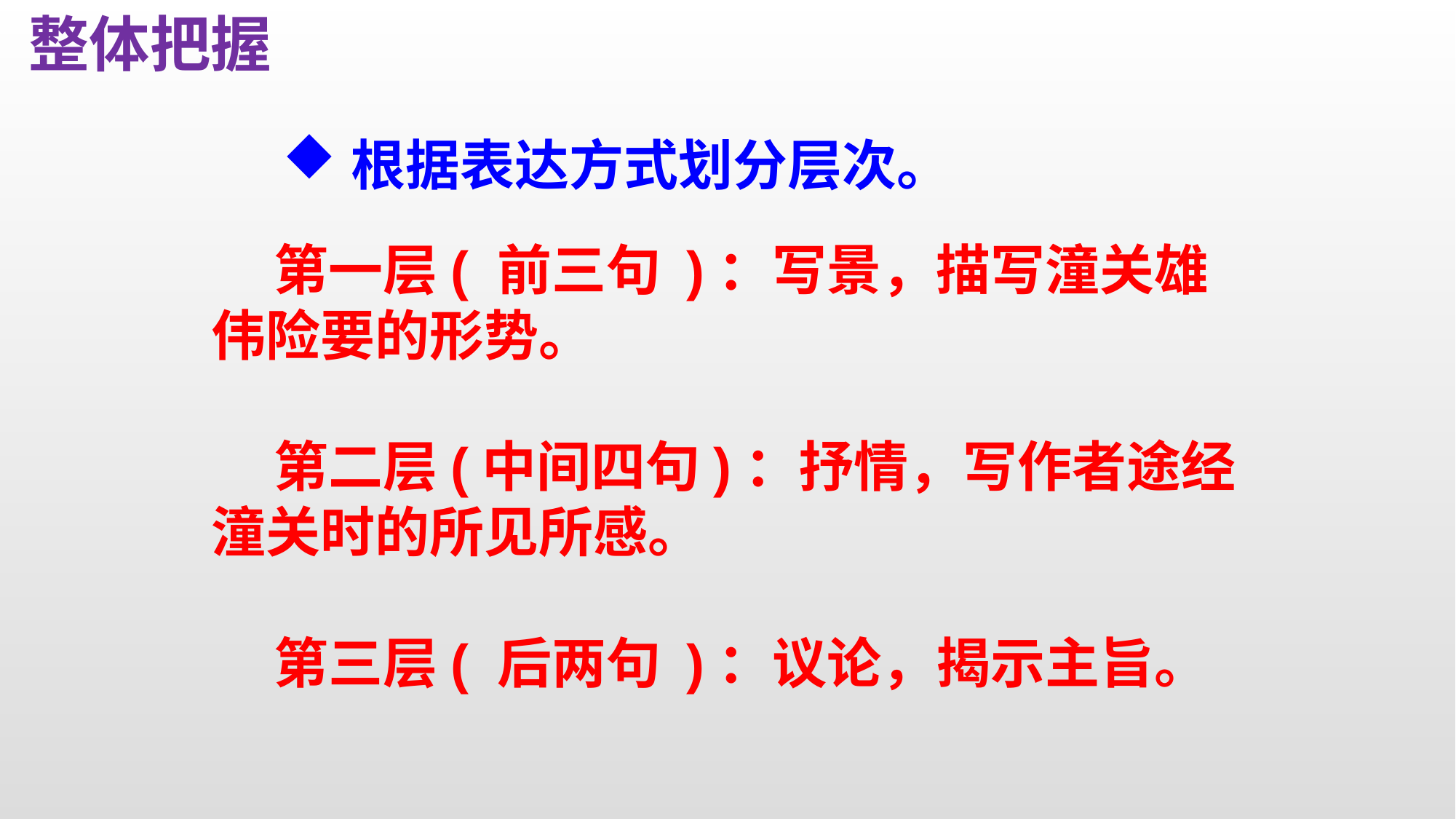

整体把握
根据表达方式划分层次。
    第一层( 前三句 )：写景，描写潼关雄伟险要的形势。

    第二层(中间四句)：抒情，写作者途经潼关时的所见所感。

    第三层( 后两句 )：议论，揭示主旨。